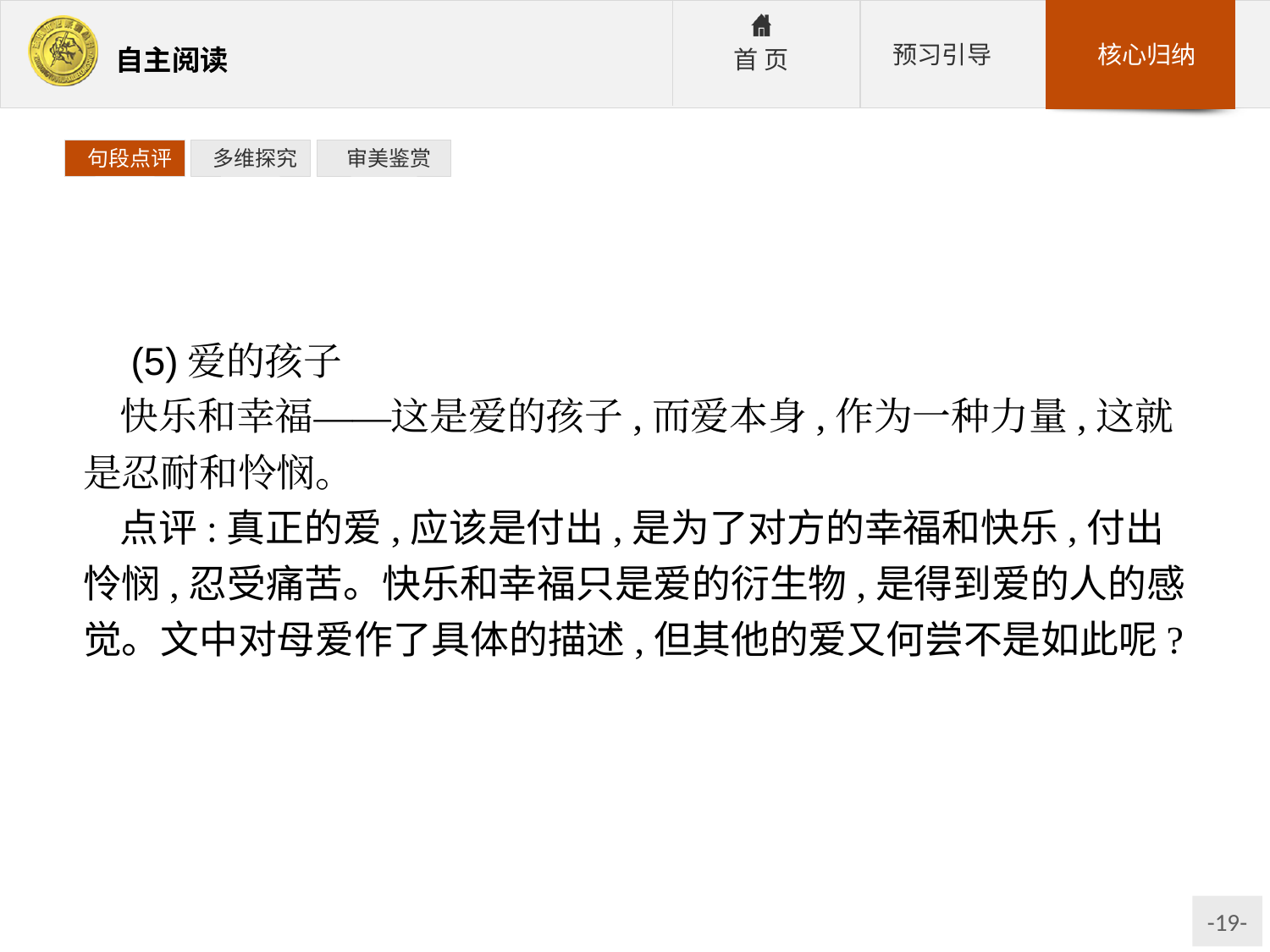

句段点评
 多维探究
 审美鉴赏
 (5)爱的孩子
快乐和幸福——这是爱的孩子,而爱本身,作为一种力量,这就是忍耐和怜悯。
点评:真正的爱,应该是付出,是为了对方的幸福和快乐,付出怜悯,忍受痛苦。快乐和幸福只是爱的衍生物,是得到爱的人的感觉。文中对母爱作了具体的描述,但其他的爱又何尝不是如此呢?